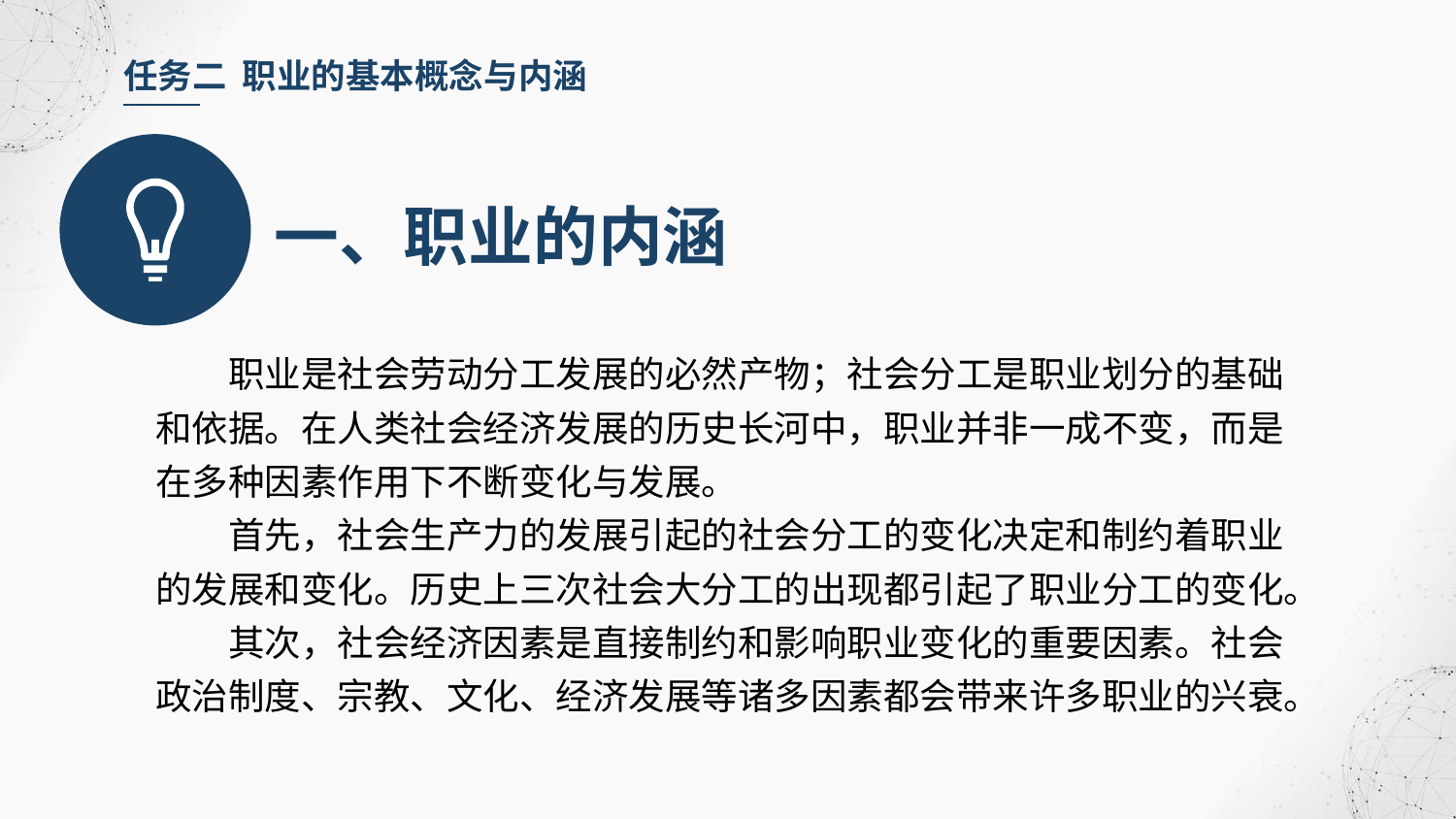

任务二  职业的基本概念与内涵

一、职业的内涵
职业是社会劳动分工发展的必然产物；社会分工是职业划分的基础和依据。在人类社会经济发展的历史长河中，职业并非一成不变，而是在多种因素作用下不断变化与发展。
首先，社会生产力的发展引起的社会分工的变化决定和制约着职业的发展和变化。历史上三次社会大分工的出现都引起了职业分工的变化。
其次，社会经济因素是直接制约和影响职业变化的重要因素。社会政治制度、宗教、文化、经济发展等诸多因素都会带来许多职业的兴衰。